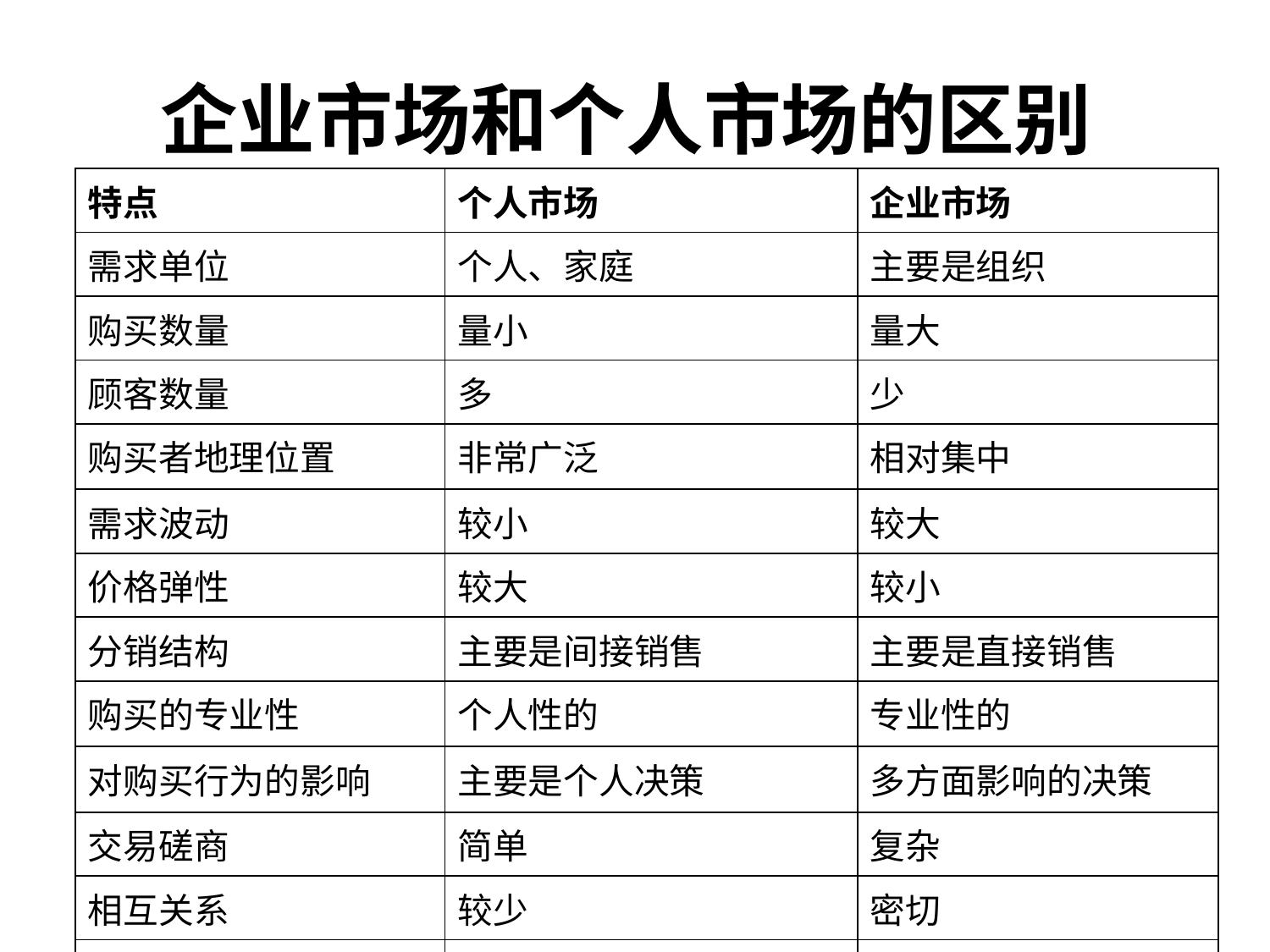

# 企业市场和个人市场的区别
| 特点 | 个人市场 | 企业市场 |
| --- | --- | --- |
| 需求单位 | 个人、家庭 | 主要是组织 |
| 购买数量 | 量小 | 量大 |
| 顾客数量 | 多 | 少 |
| 购买者地理位置 | 非常广泛 | 相对集中 |
| 需求波动 | 较小 | 较大 |
| 价格弹性 | 较大 | 较小 |
| 分销结构 | 主要是间接销售 | 主要是直接销售 |
| 购买的专业性 | 个人性的 | 专业性的 |
| 对购买行为的影响 | 主要是个人决策 | 多方面影响的决策 |
| 交易磋商 | 简单 | 复杂 |
| 相互关系 | 较少 | 密切 |
| 主要促销方法 | 广告 | 人员推销 |